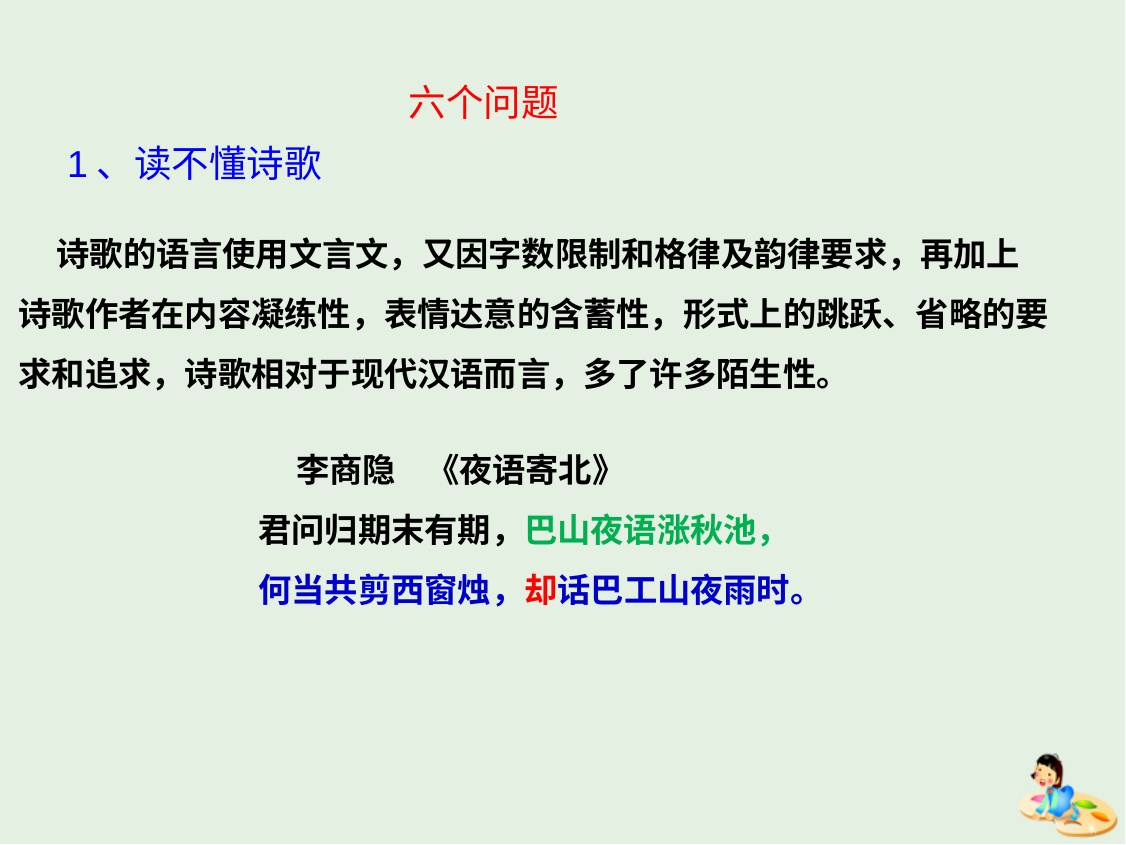

六个问题
1、读不懂诗歌
    诗歌的语言使用文言文，又因字数限制和格律及韵律要求，再加上诗歌作者在内容凝练性，表情达意的含蓄性，形式上的跳跃、省略的要求和追求，诗歌相对于现代汉语而言，多了许多陌生性。
    李商隐    《夜语寄北》
君问归期末有期，巴山夜语涨秋池，
何当共剪西窗烛，却话巴工山夜雨时。